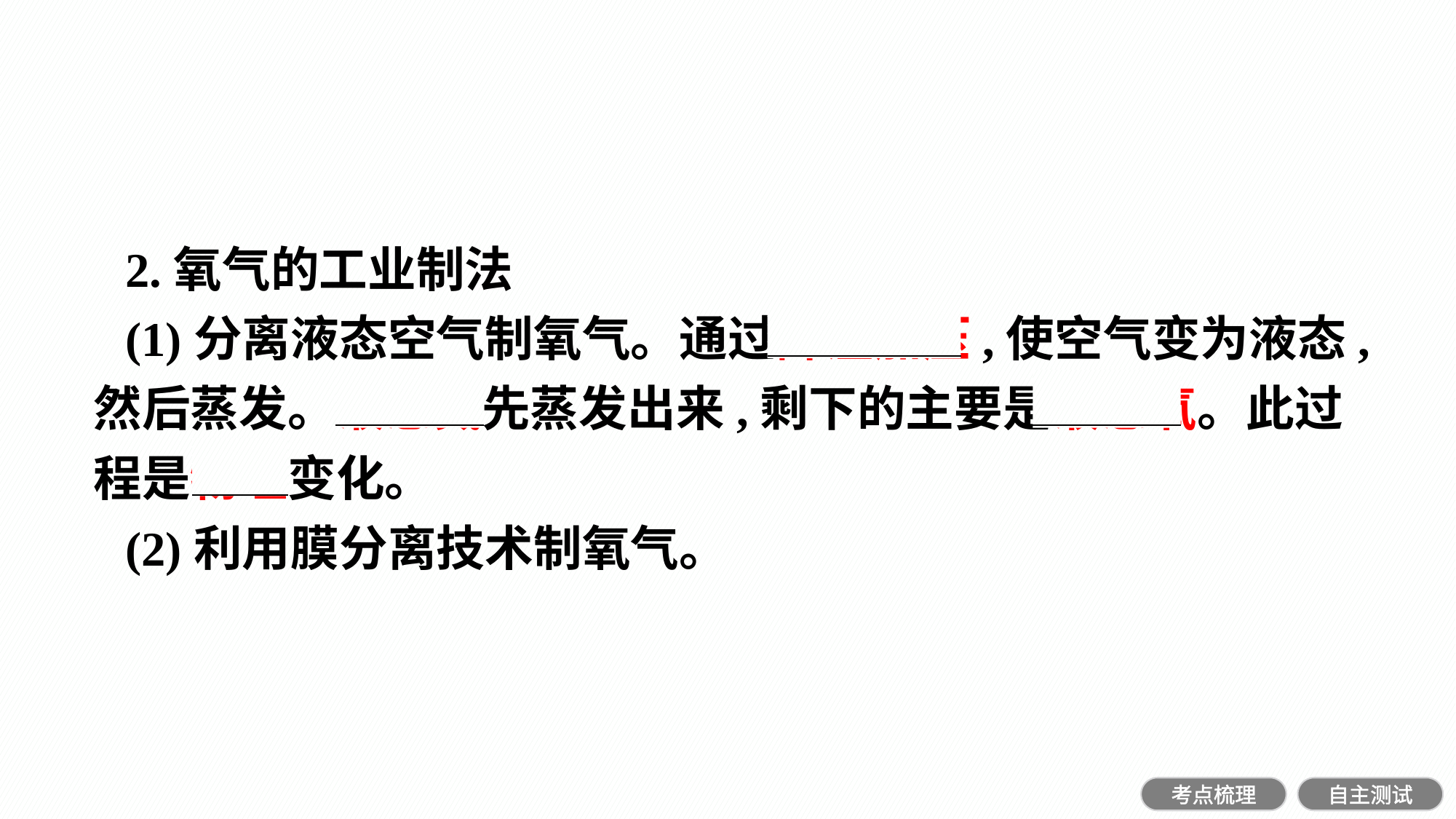

2.氧气的工业制法
(1)分离液态空气制氧气。通过降温加压,使空气变为液态,然后蒸发。液态氮先蒸发出来,剩下的主要是液态氧。此过程是物理变化。
(2)利用膜分离技术制氧气。